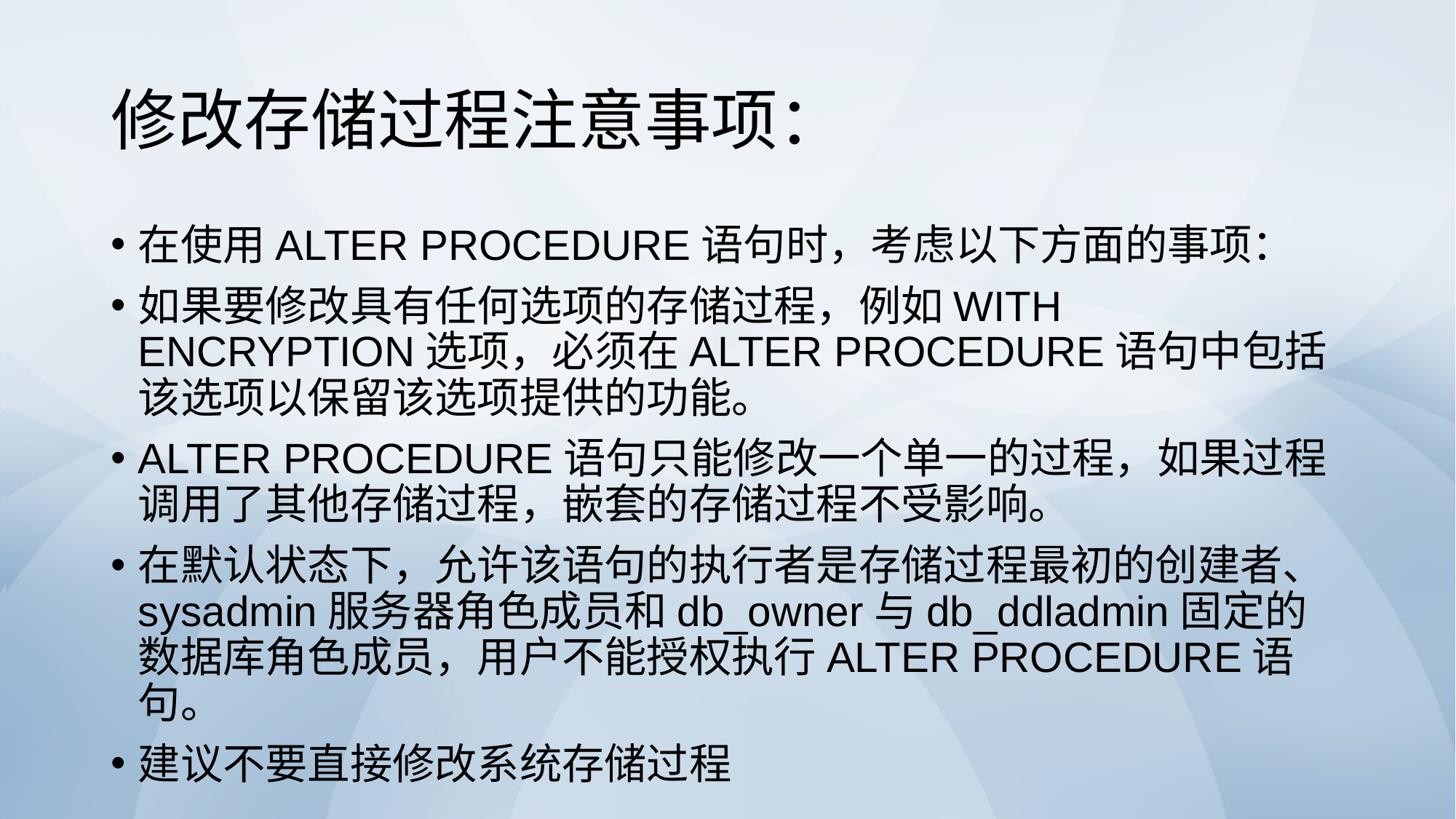

# 修改存储过程注意事项：
在使用ALTER PROCEDURE语句时，考虑以下方面的事项：
如果要修改具有任何选项的存储过程，例如WITH ENCRYPTION选项，必须在ALTER PROCEDURE语句中包括该选项以保留该选项提供的功能。
ALTER PROCEDURE语句只能修改一个单一的过程，如果过程调用了其他存储过程，嵌套的存储过程不受影响。
在默认状态下，允许该语句的执行者是存储过程最初的创建者、sysadmin服务器角色成员和db_owner与db_ddladmin固定的数据库角色成员，用户不能授权执行ALTER PROCEDURE语句。
建议不要直接修改系统存储过程